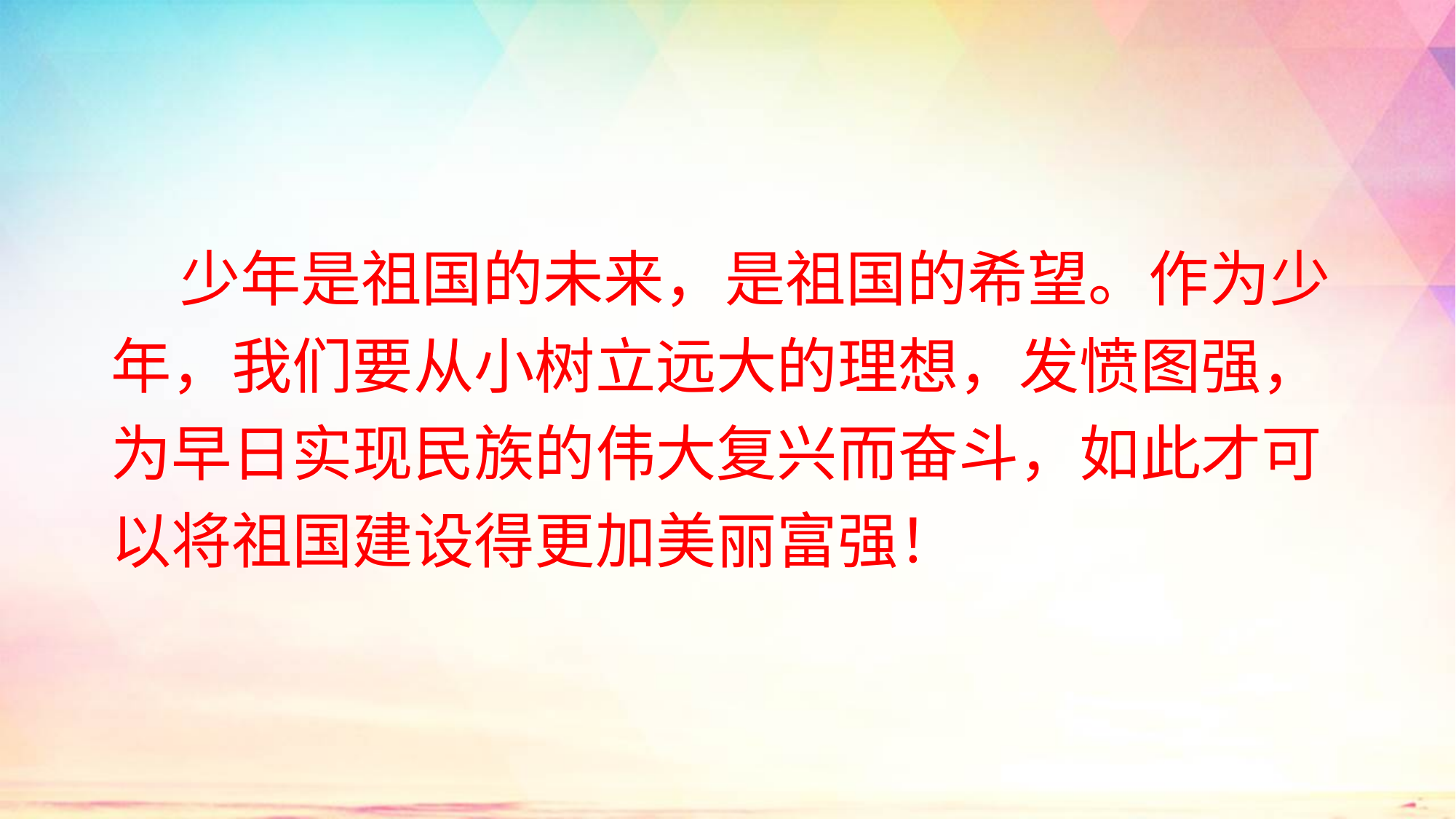

少年是祖国的未来，是祖国的希望。作为少年，我们要从小树立远大的理想，发愤图强，为早日实现民族的伟大复兴而奋斗，如此才可以将祖国建设得更加美丽富强！